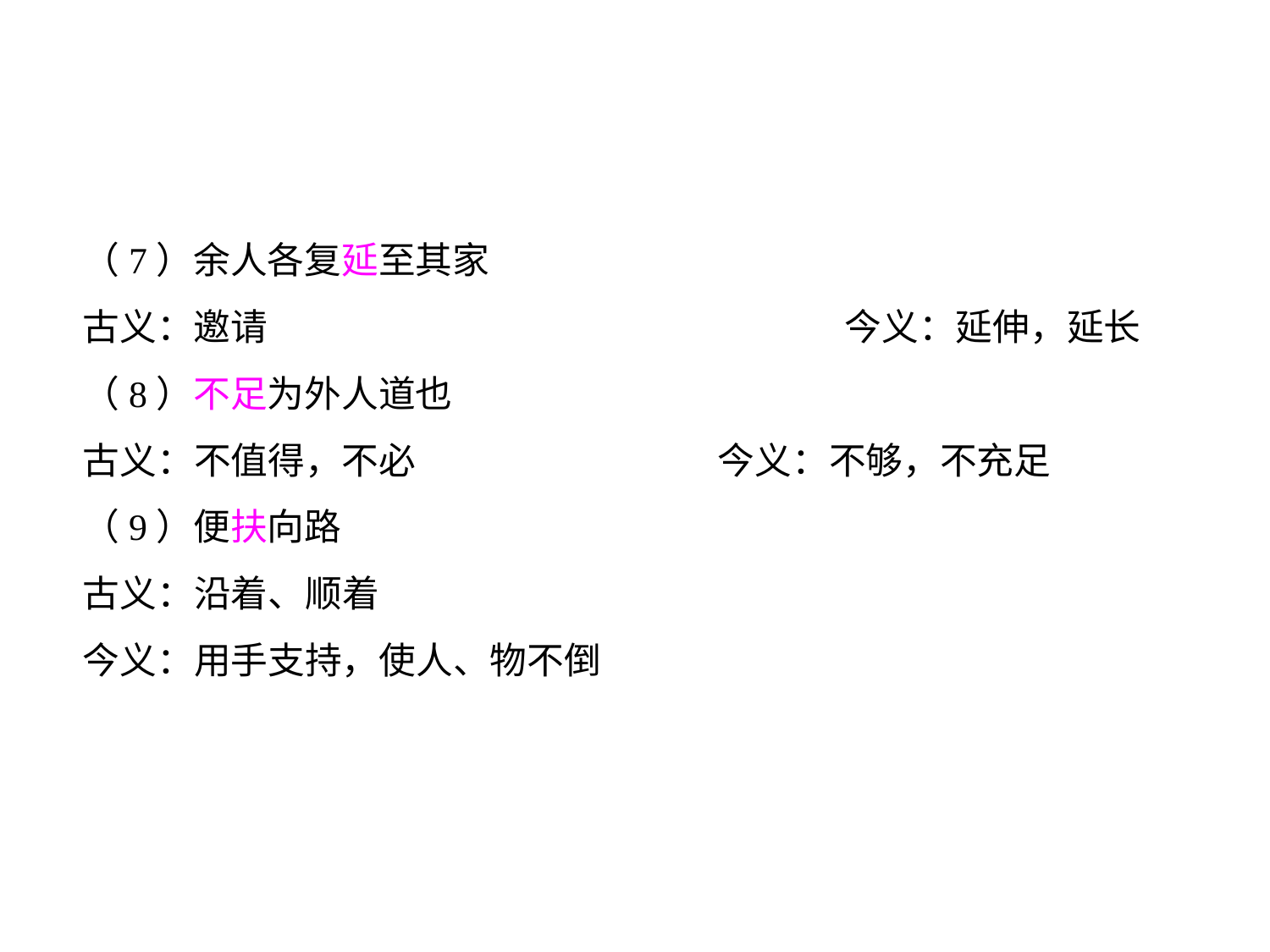

（7）余人各复延至其家
古义：邀请					今义：延伸，延长
（8）不足为外人道也
古义：不值得，不必			今义：不够，不充足
（9）便扶向路
古义：沿着、顺着
今义：用手支持，使人、物不倒